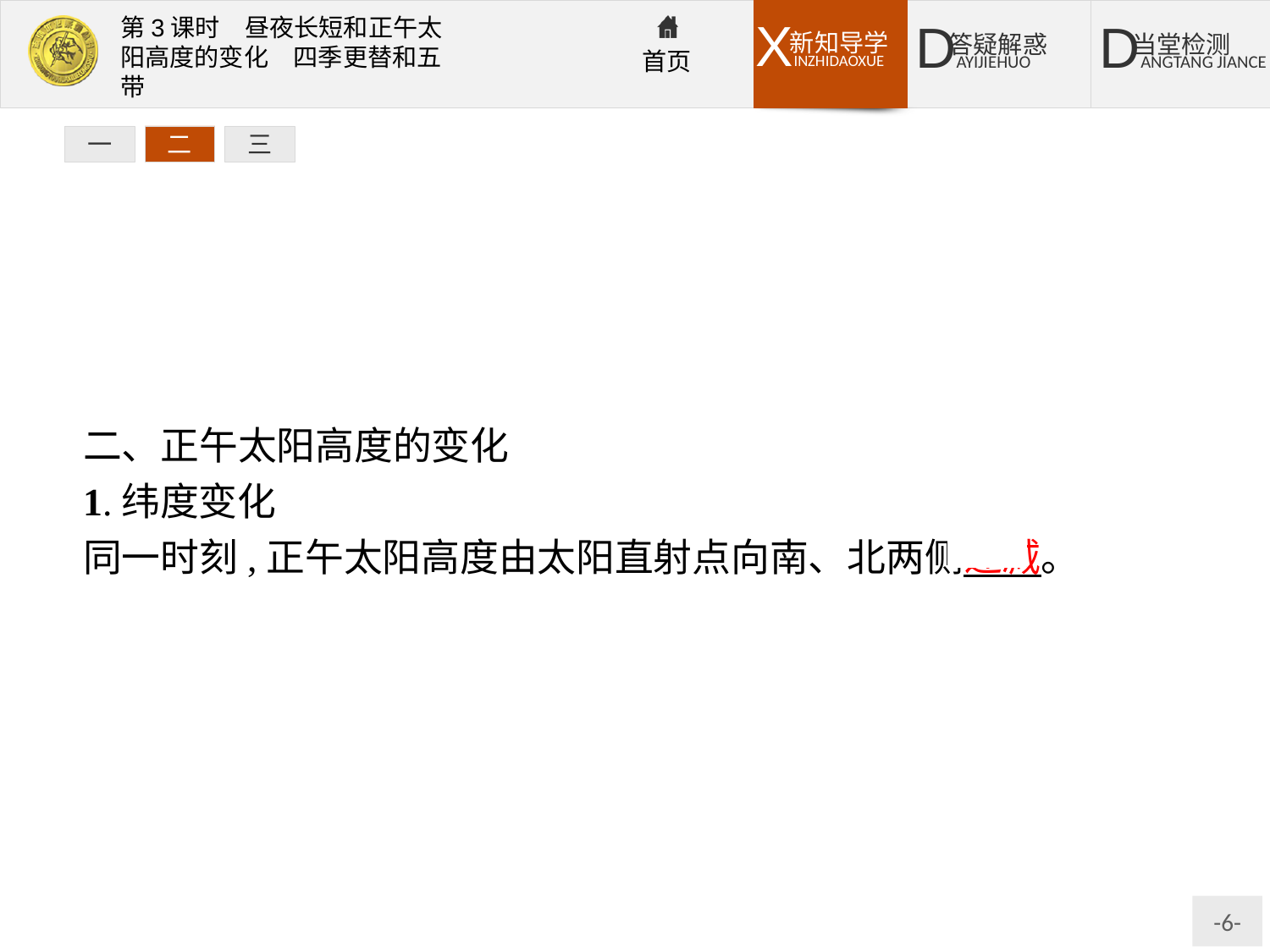

一
二
三
二、正午太阳高度的变化
1.纬度变化
同一时刻,正午太阳高度由太阳直射点向南、北两侧递减。